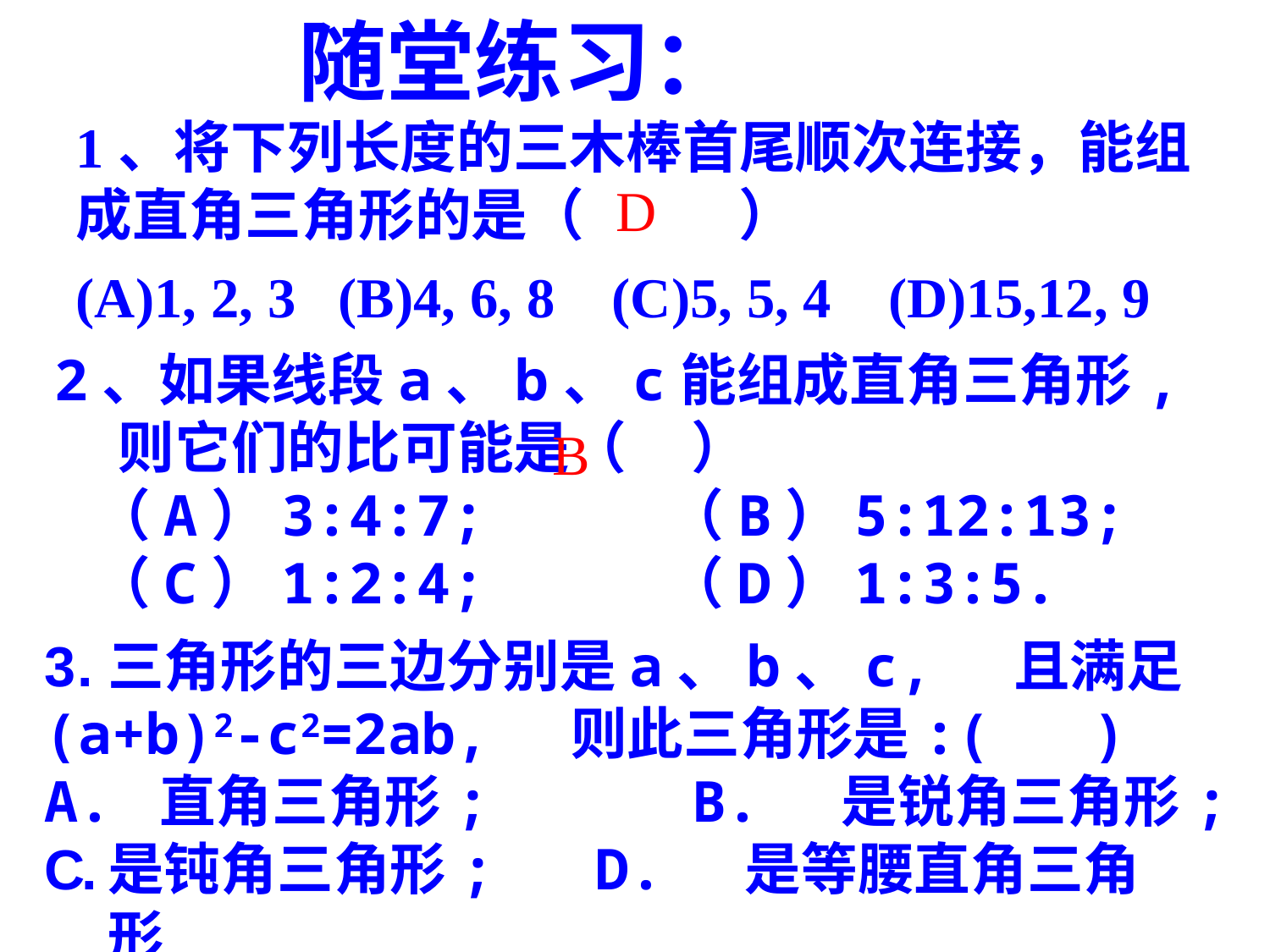

随堂练习：
1、将下列长度的三木棒首尾顺次连接，能组成直角三角形的是（            ）
(A)1, 2, 3   (B)4, 6, 8    (C)5, 5, 4    (D)15,12, 9
D

2、如果线段a、b、c能组成直角三角形,  则它们的比可能是（     ）
  （A）3:4:7;     （B）5:12:13;
  （C）1:2:4;     （D）1:3:5.
      B
三角形的三边分别是a、b、c,  且满足
(a+b)2-c2=2ab,  则此三角形是:(   )
A. 直角三角形;      B.  是锐角三角形;
是钝角三角形;   D.  是等腰直角三角形.